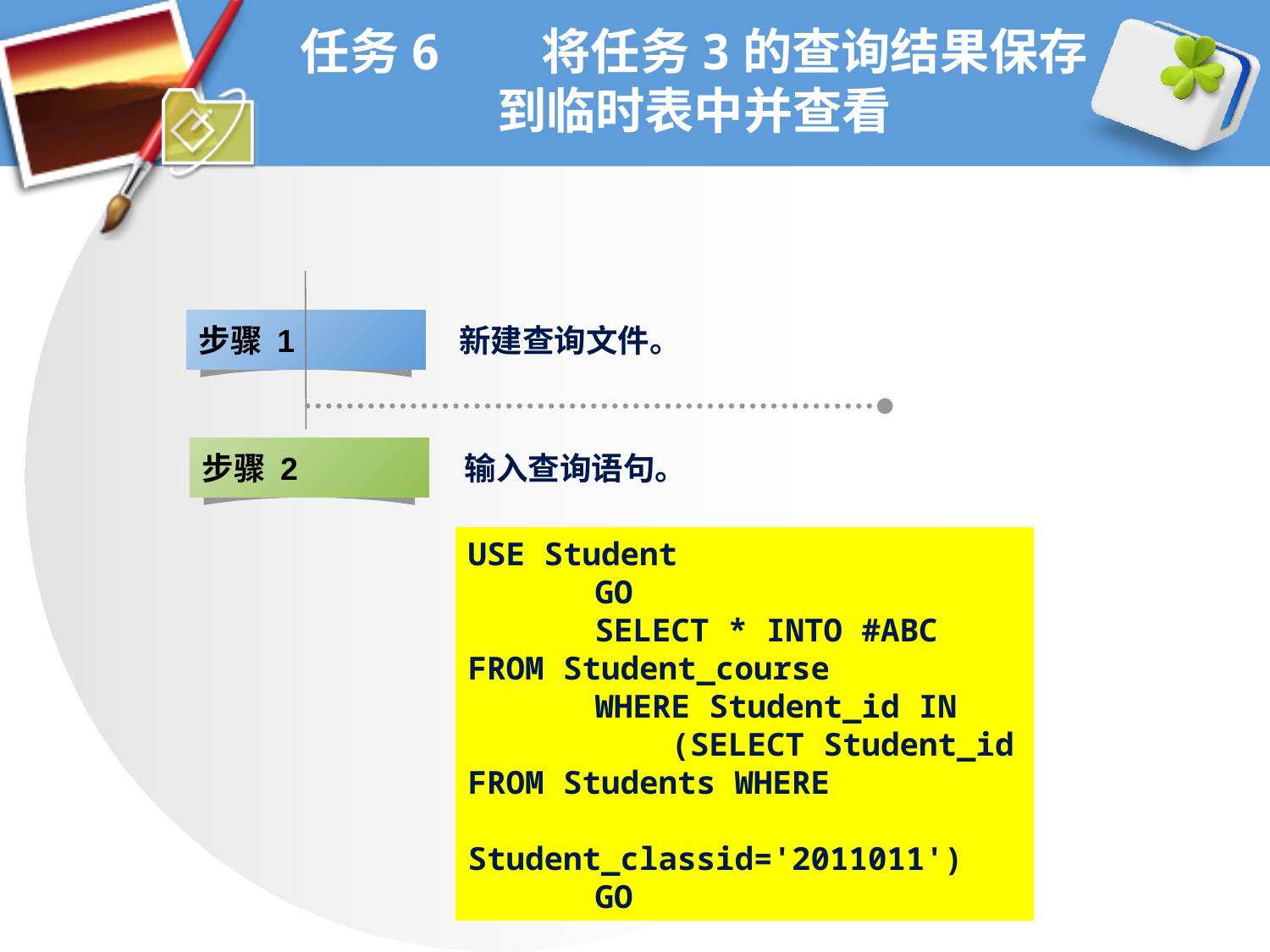

# 任务6   将任务3的查询结果保存到临时表中并查看
步骤 1

新建查询文件。

步骤 2

输入查询语句。
USE Student
	GO
	SELECT * INTO #ABC FROM Student_course
	WHERE Student_id IN
	    (SELECT Student_id FROM Students WHERE
      Student_classid='2011011')
	GO